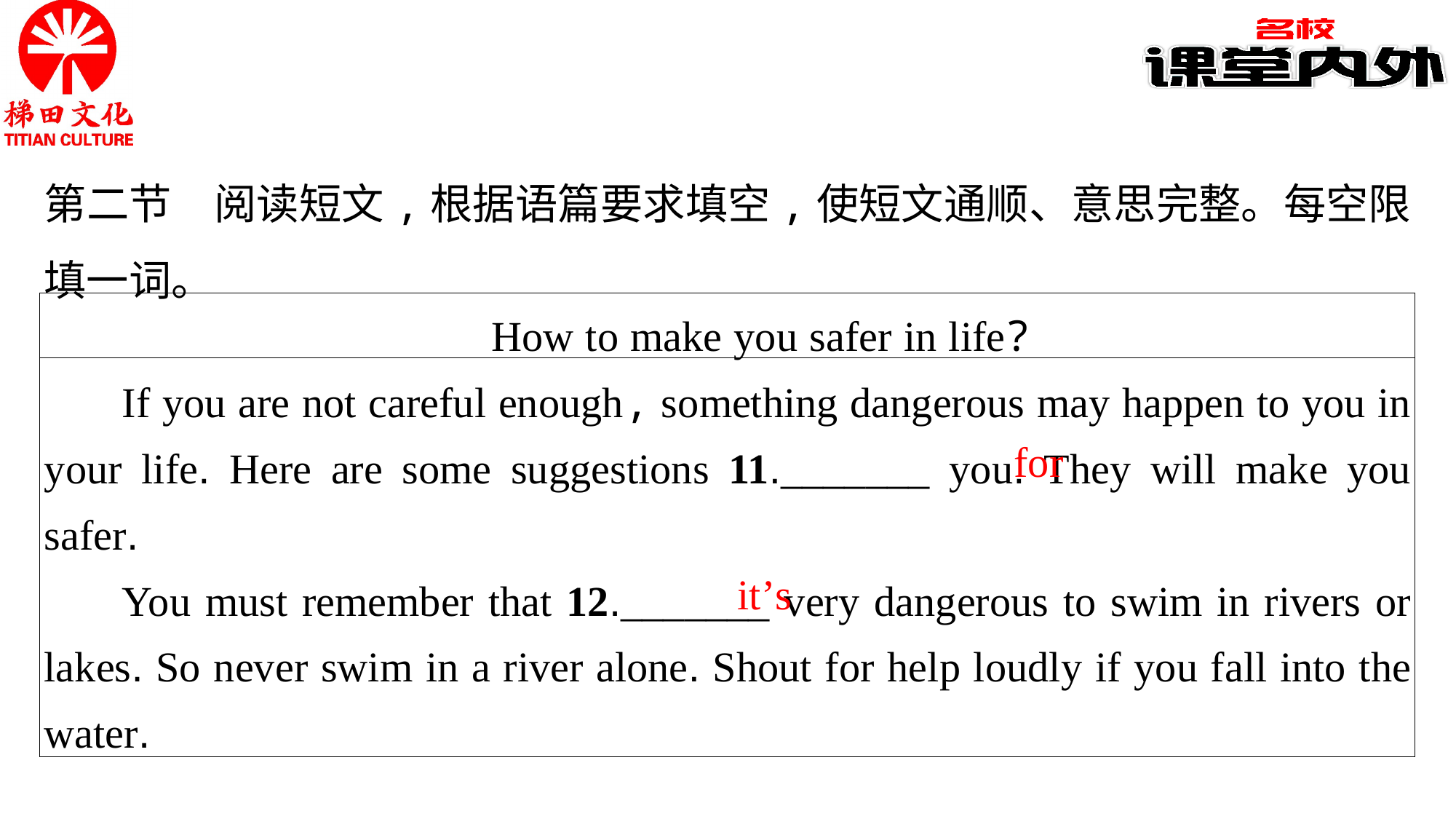

第二节　阅读短文,根据语篇要求填空,使短文通顺、意思完整。每空限填一词。
How to make you safer in life?
If you are not careful enough, something dangerous may happen to you in your life. Here are some suggestions 11._______ you. They will make you safer.
You must remember that 12._______ very dangerous to swim in rivers or lakes. So never swim in a river alone. Shout for help loudly if you fall into the water.
for
it’s